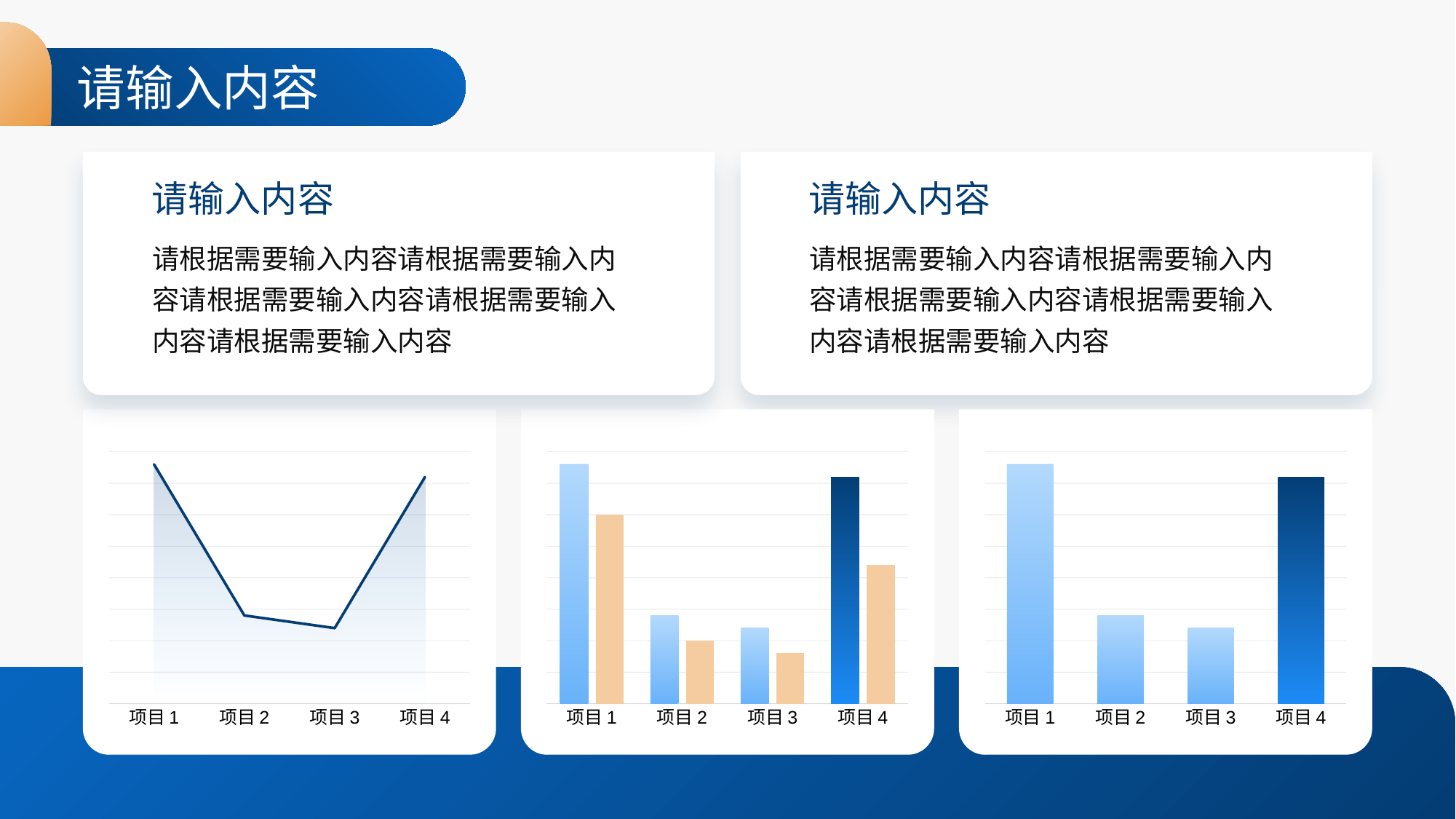

请输入内容

请输入内容
请输入内容
请根据需要输入内容请根据需要输入内容请根据需要输入内容请根据需要输入内容请根据需要输入内容
请根据需要输入内容请根据需要输入内容请根据需要输入内容请根据需要输入内容请根据需要输入内容

### Chart

| Category | 列1 | 系列 1 |
|---|---|---|
| 项目1 | 38.0 | 38.0 |
| 项目2 | 14.0 | 14.0 |
| 项目3 | 12.0 | 12.0 |
| 项目4 | 36.0 | 36.0 |

### Chart

| Category | 系列 1 | 列1 |
|---|---|---|
| 项目1 | 38.0 | 30.0 |
| 项目2 | 14.0 | 10.0 |
| 项目3 | 12.0 | 8.0 |
| 项目4 | 36.0 | 22.0 |

### Chart

| Category | 系列 1 |
|---|---|
| 项目1 | 38.0 |
| 项目2 | 14.0 |
| 项目3 | 12.0 |
| 项目4 | 36.0 |